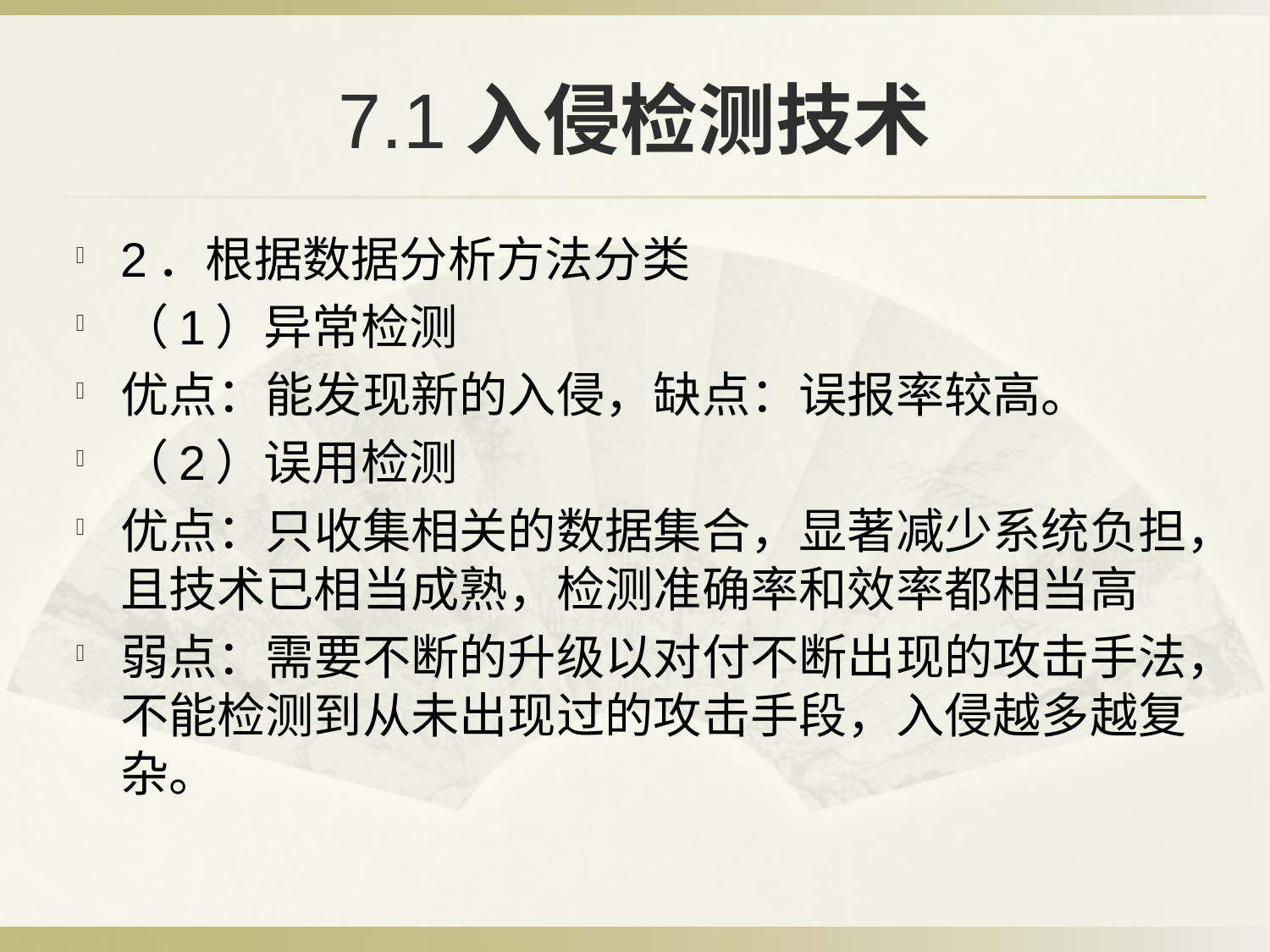

# 7.1入侵检测技术
2．根据数据分析方法分类
（1）异常检测
优点：能发现新的入侵，缺点：误报率较高。
（2）误用检测
优点：只收集相关的数据集合，显著减少系统负担，且技术已相当成熟，检测准确率和效率都相当高
弱点：需要不断的升级以对付不断出现的攻击手法，不能检测到从未出现过的攻击手段，入侵越多越复杂。